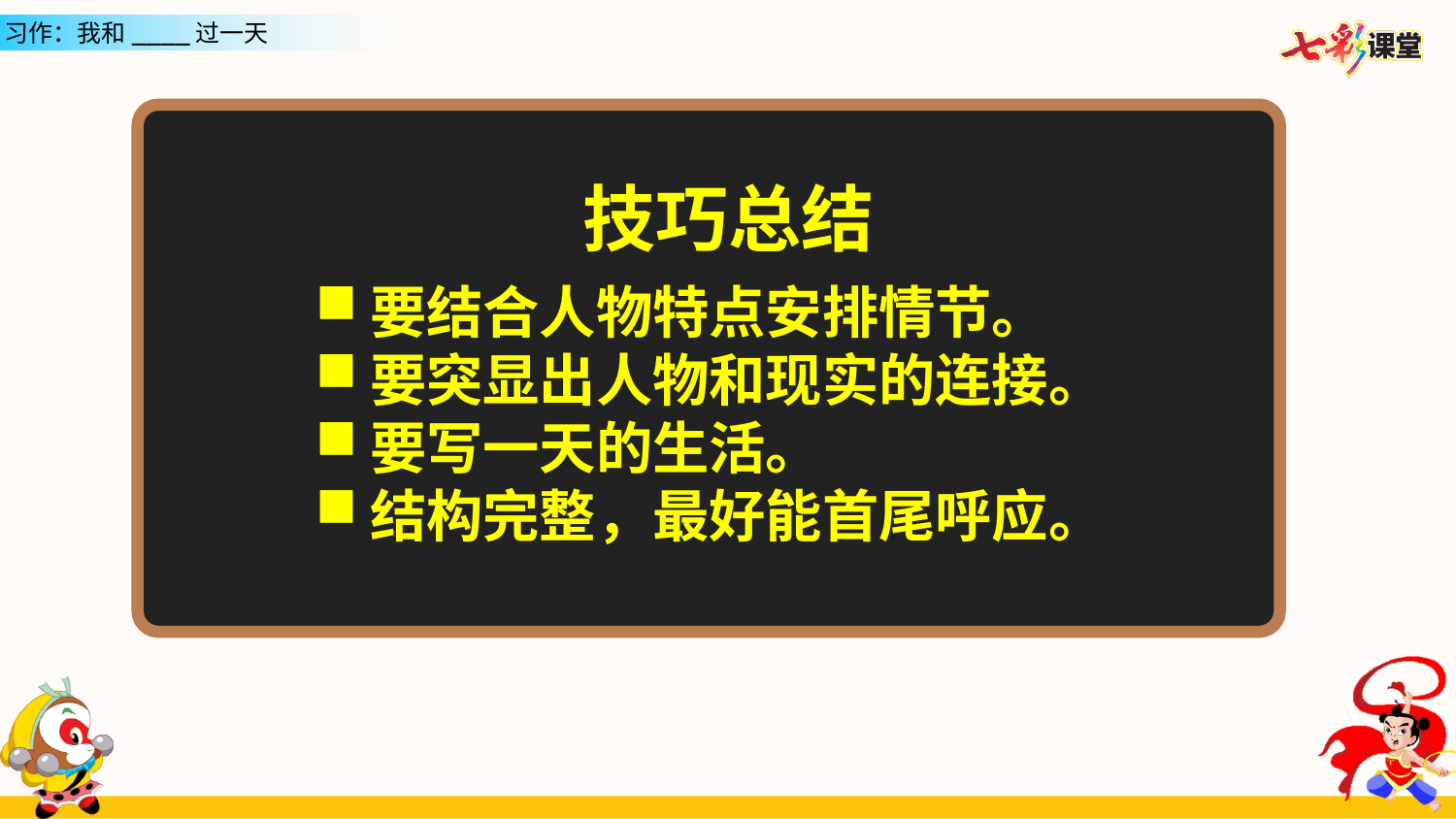

技巧总结
要结合人物特点安排情节。
要突显出人物和现实的连接。
要写一天的生活。
结构完整，最好能首尾呼应。